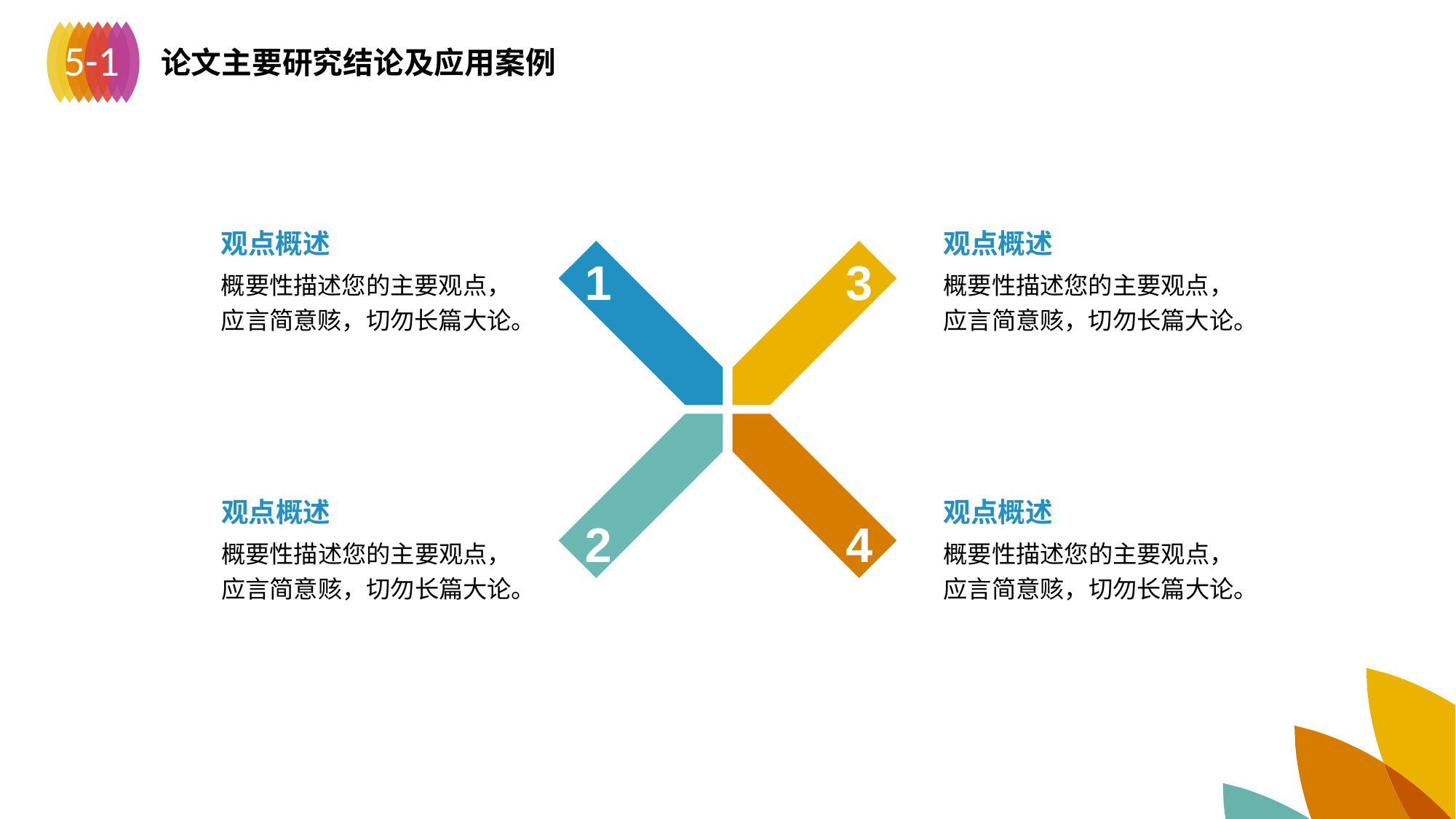

5-1
论文主要研究结论及应用案例
观点概述
概要性描述您的主要观点，
应言简意赅，切勿长篇大论。
观点概述
概要性描述您的主要观点，应言简意赅，切勿长篇大论。
1

3

4

2
观点概述
概要性描述您的主要观点，
应言简意赅，切勿长篇大论。
观点概述
概要性描述您的主要观点，
应言简意赅，切勿长篇大论。